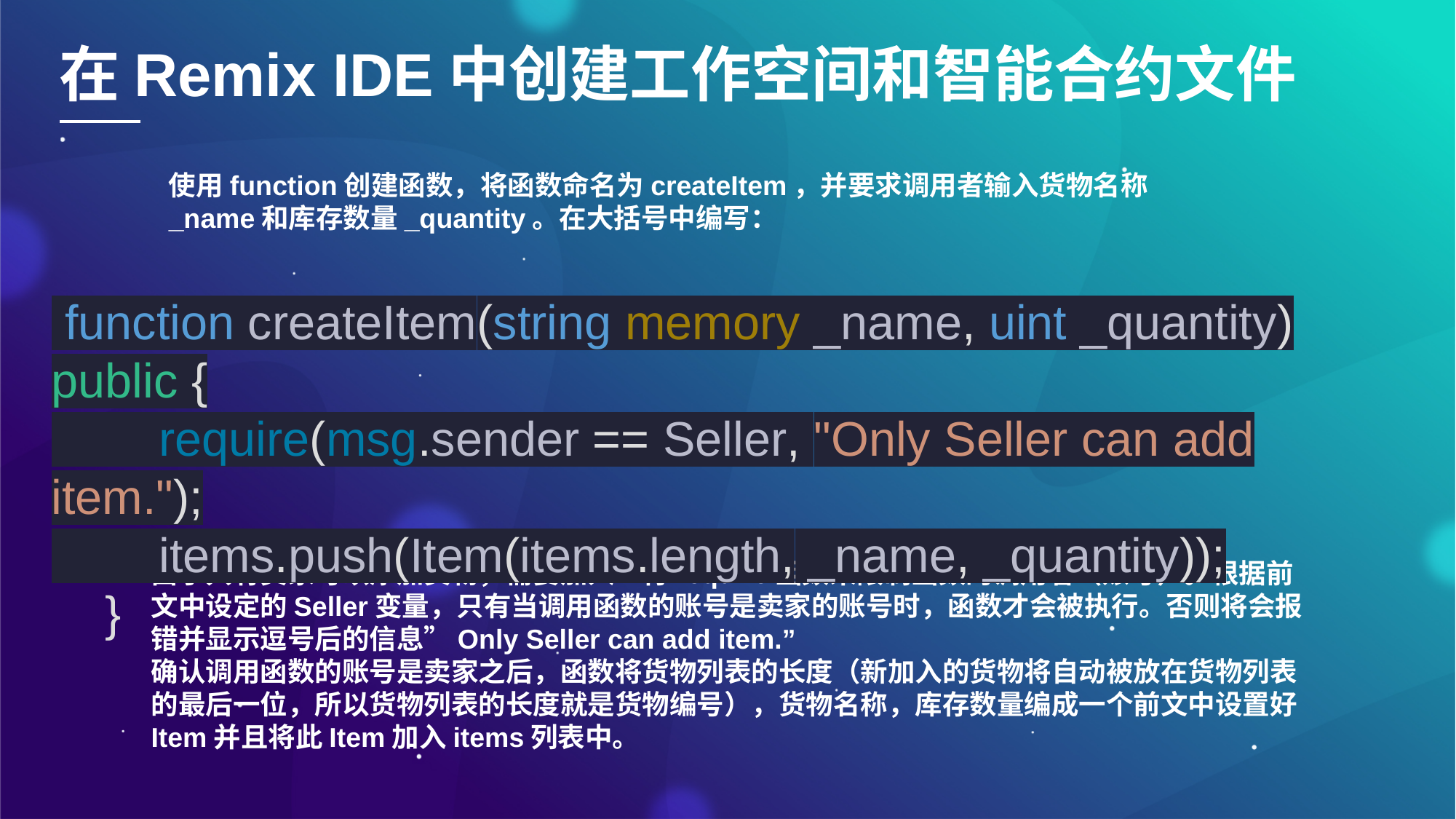

在Remix IDE中创建工作空间和智能合约文件
使用function创建函数，将函数命名为createItem，并要求调用者输入货物名称_name和库存数量_quantity。在大括号中编写：
 function createItem(string memory _name, uint _quantity) public {
        require(msg.sender == Seller, "Only Seller can add item.");
        items.push(Item(items.length, _name, _quantity));
    }
由于只有卖家可以添加货物，需要加入一行require函数来限制函数的调用者（账号）。根据前文中设定的Seller变量，只有当调用函数的账号是卖家的账号时，函数才会被执行。否则将会报错并显示逗号后的信息”Only Seller can add item.”
确认调用函数的账号是卖家之后，函数将货物列表的长度（新加入的货物将自动被放在货物列表的最后一位，所以货物列表的长度就是货物编号），货物名称，库存数量编成一个前文中设置好Item并且将此Item加入items列表中。